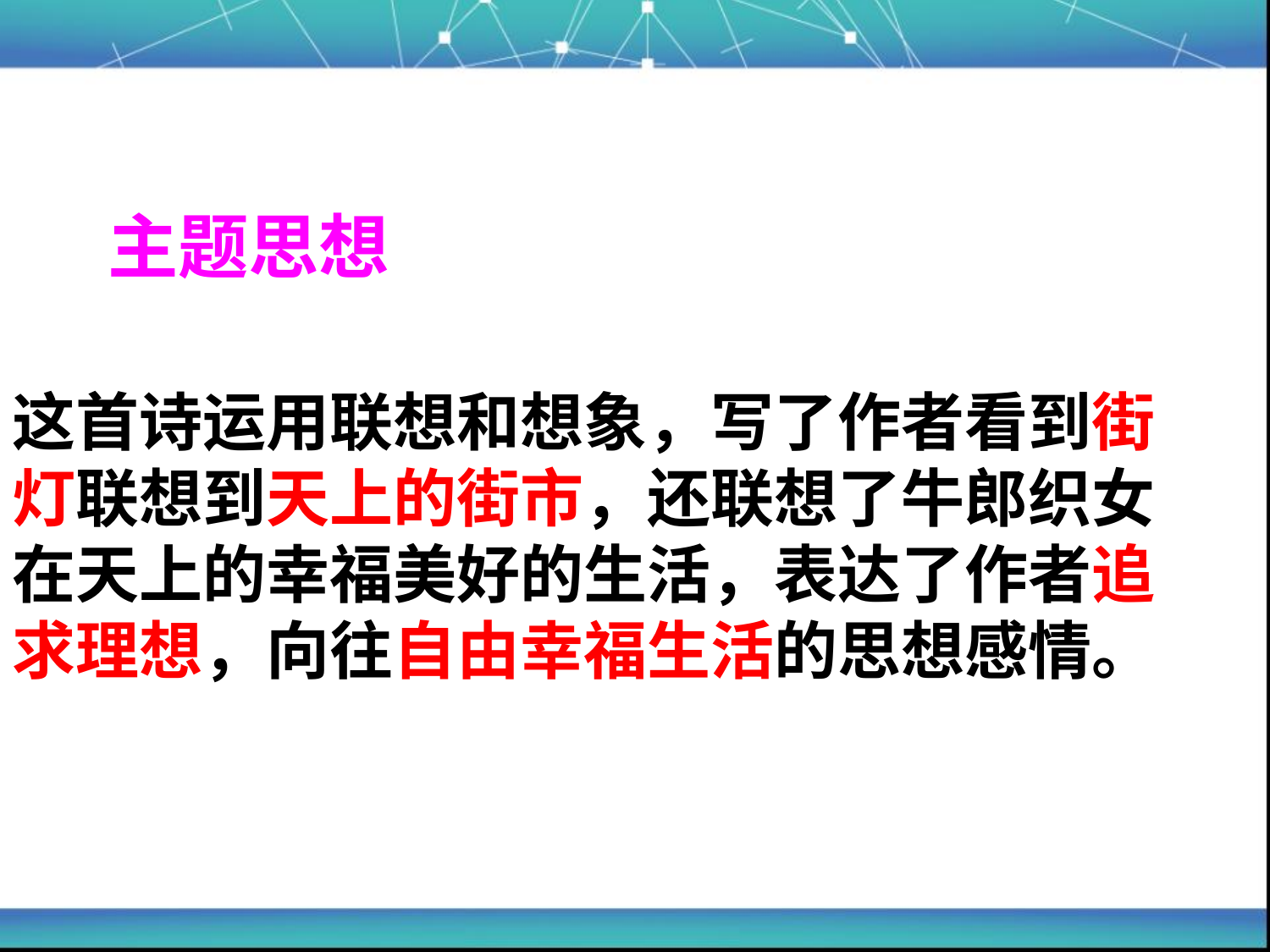

主题思想
这首诗运用联想和想象，写了作者看到街灯联想到天上的街市，还联想了牛郎织女在天上的幸福美好的生活，表达了作者追求理想，向往自由幸福生活的思想感情。